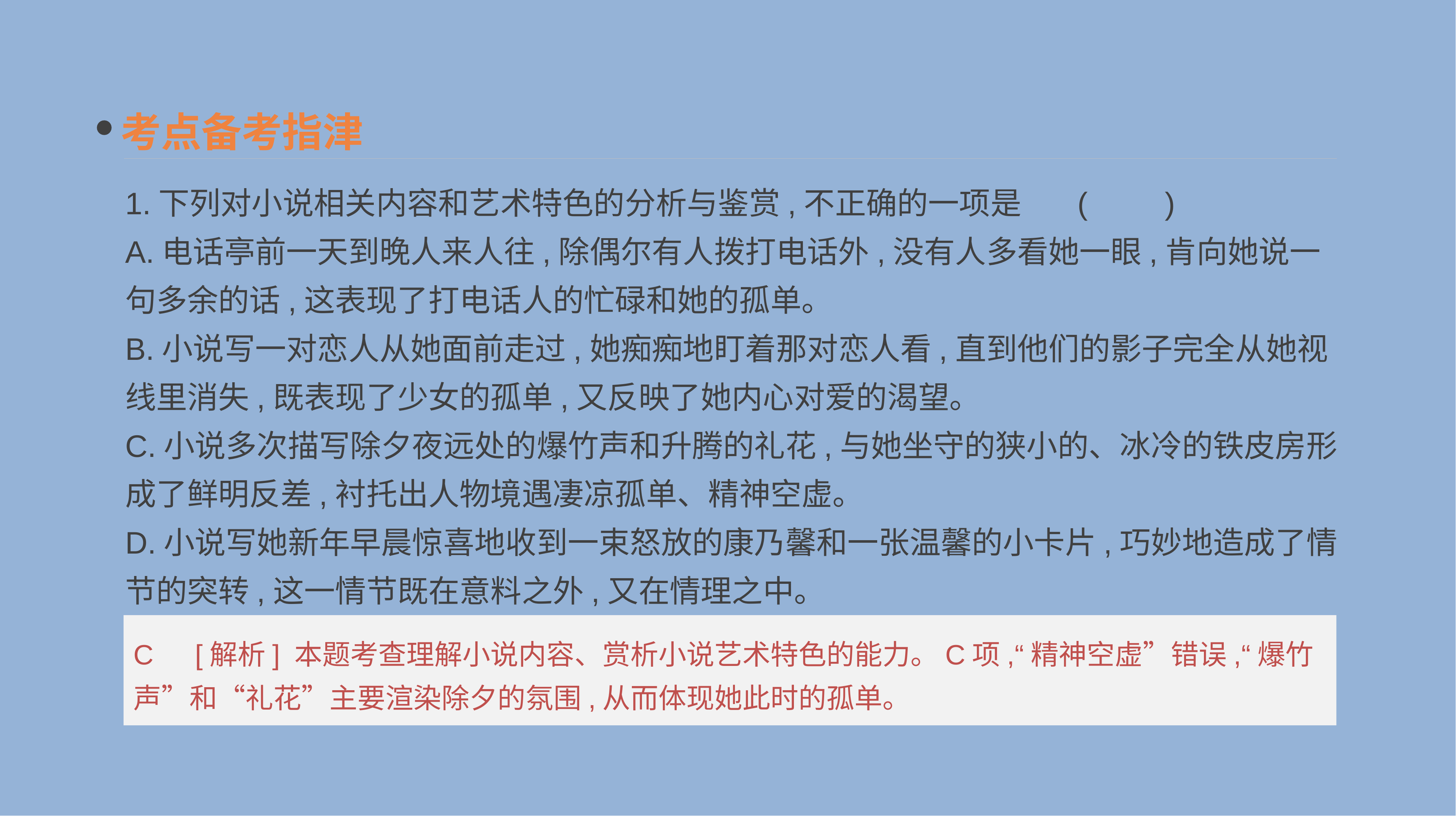

考点备考指津

1.下列对小说相关内容和艺术特色的分析与鉴赏,不正确的一项是	(　　)
A.电话亭前一天到晚人来人往,除偶尔有人拨打电话外,没有人多看她一眼,肯向她说一句多余的话,这表现了打电话人的忙碌和她的孤单。
B.小说写一对恋人从她面前走过,她痴痴地盯着那对恋人看,直到他们的影子完全从她视线里消失,既表现了少女的孤单,又反映了她内心对爱的渴望。
C.小说多次描写除夕夜远处的爆竹声和升腾的礼花,与她坐守的狭小的、冰冷的铁皮房形成了鲜明反差,衬托出人物境遇凄凉孤单、精神空虚。
D.小说写她新年早晨惊喜地收到一束怒放的康乃馨和一张温馨的小卡片,巧妙地造成了情节的突转,这一情节既在意料之外,又在情理之中。

C　[解析] 本题考查理解小说内容、赏析小说艺术特色的能力。C项,“精神空虚”错误,“爆竹声”和“礼花”主要渲染除夕的氛围,从而体现她此时的孤单。